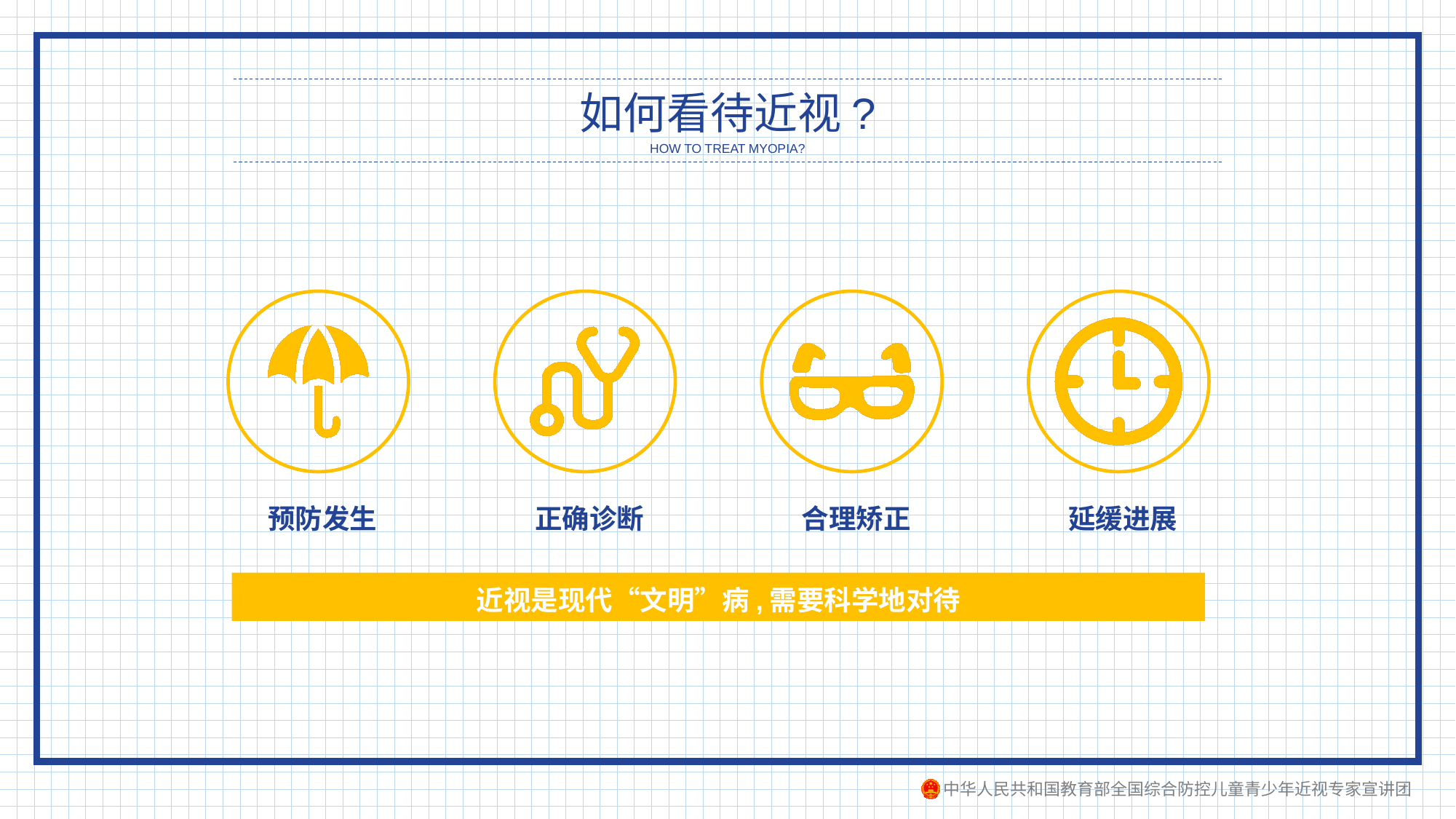

如何看待近视?
HOW TO TREAT MYOPIA?

预防发生
正确诊断
合理矫正
延缓进展
近视是现代“文明”病,需要科学地对待